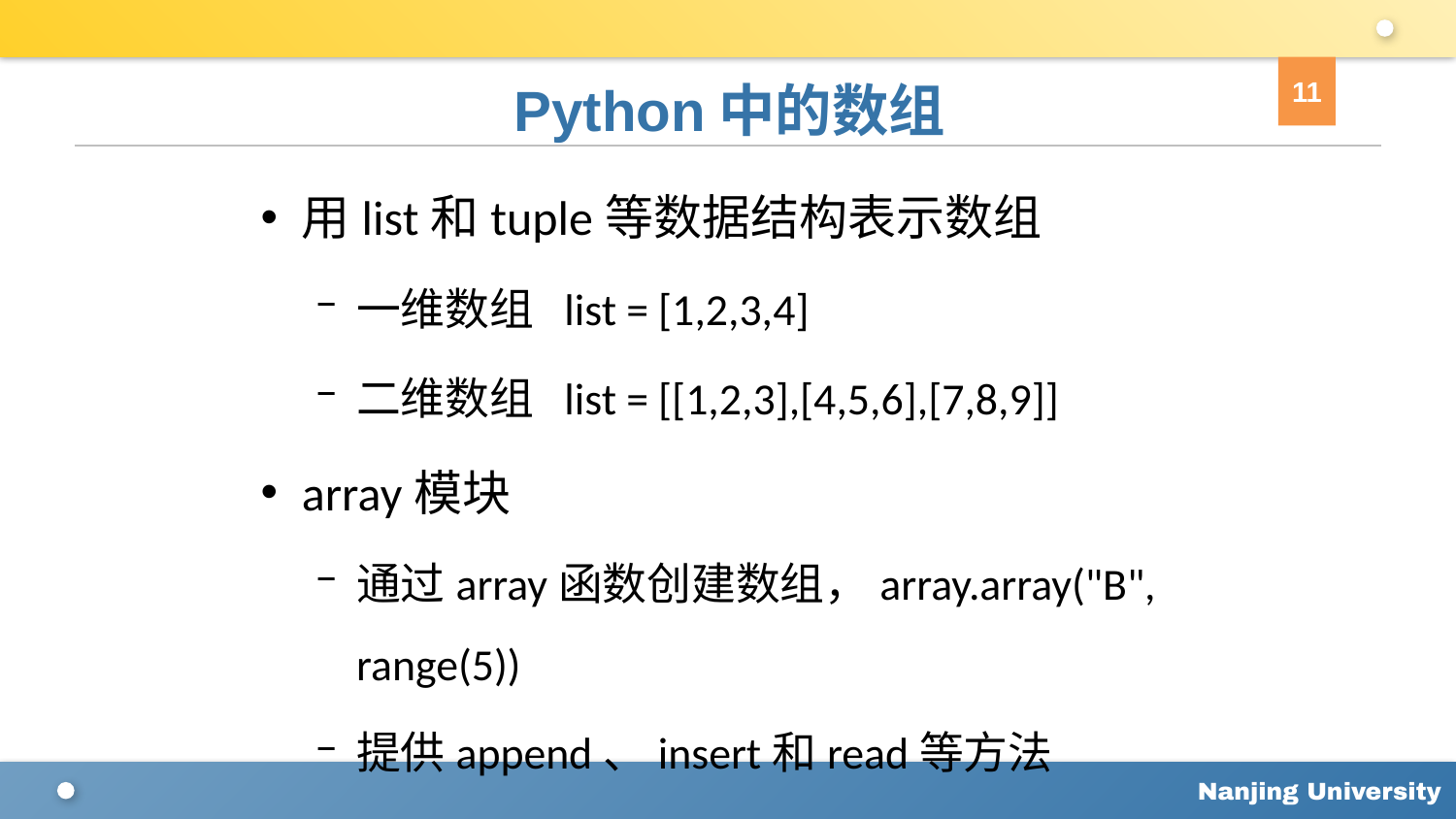

11
# Python中的数组
用list和tuple等数据结构表示数组
一维数组  list = [1,2,3,4]
二维数组  list = [[1,2,3],[4,5,6],[7,8,9]]
array模块
通过array函数创建数组，array.array("B", range(5))
提供append、insert和read等方法